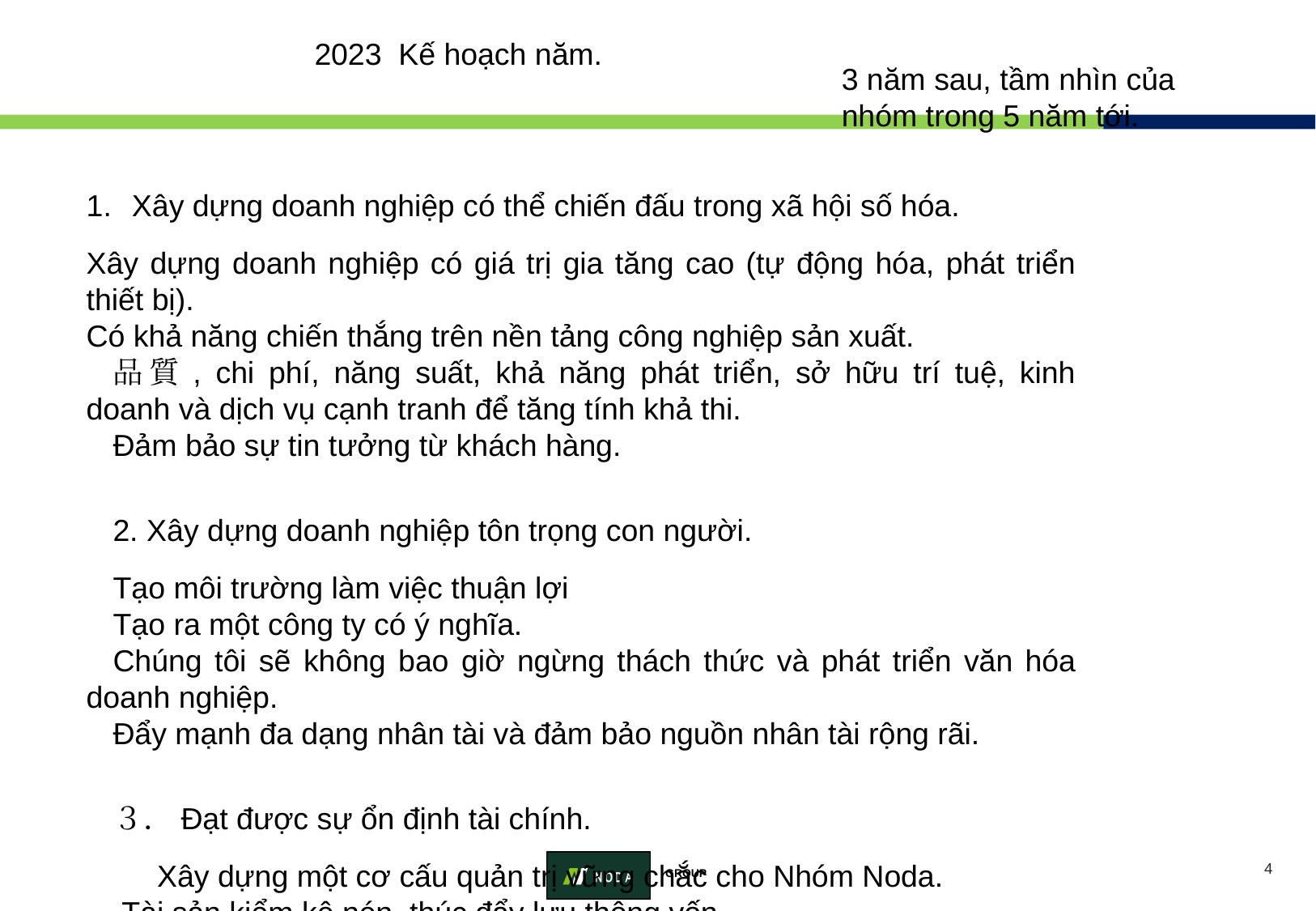

2023  Kế hoạch năm.
3 năm sau, tầm nhìn của nhóm trong 5 năm tới.

Xây dựng doanh nghiệp có thể chiến đấu trong xã hội số hóa.

Xây dựng doanh nghiệp có giá trị gia tăng cao (tự động hóa, phát triển thiết bị).
Có khả năng chiến thắng trên nền tảng công nghiệp sản xuất.
品質, chi phí, năng suất, khả năng phát triển, sở hữu trí tuệ, kinh doanh và dịch vụ cạnh tranh để tăng tính khả thi.
Đảm bảo sự tin tưởng từ khách hàng.

2. Xây dựng doanh nghiệp tôn trọng con người.

Tạo môi trường làm việc thuận lợi
Tạo ra một công ty có ý nghĩa.
Chúng tôi sẽ không bao giờ ngừng thách thức và phát triển văn hóa doanh nghiệp.
Đẩy mạnh đa dạng nhân tài và đảm bảo nguồn nhân tài rộng rãi.

３．Đạt được sự ổn định tài chính.

Xây dựng một cơ cấu quản trị vững chắc cho Nhóm Noda.
Tài sản kiểm kê nén, thúc đẩy lưu thông vốn.
Sự cải cách cấu trúc nhằm nâng cao hiệu suất kinh doanh thông qua việc hình dung hóa số liệu.
4